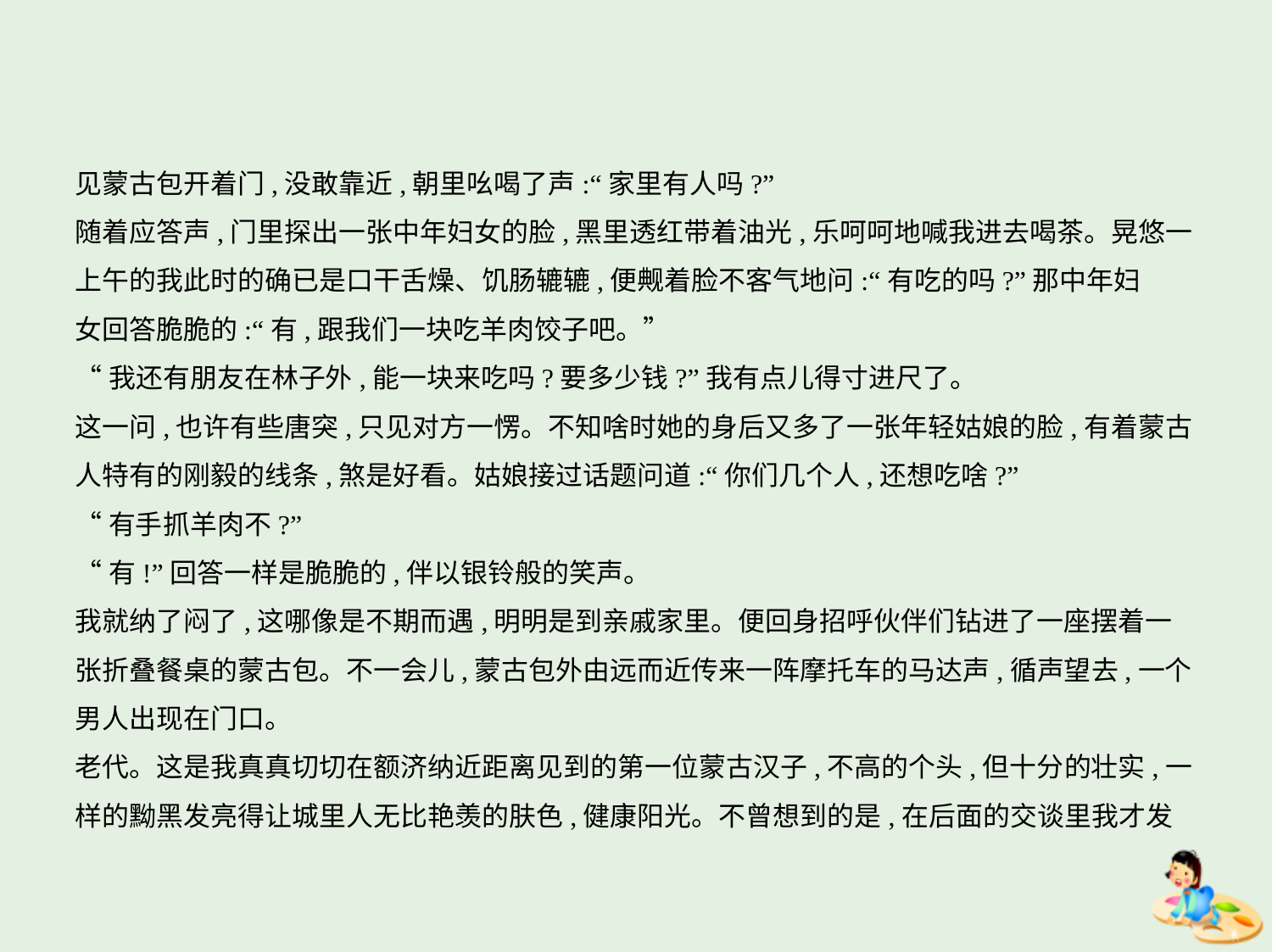

见蒙古包开着门,没敢靠近,朝里吆喝了声:“家里有人吗?”
随着应答声,门里探出一张中年妇女的脸,黑里透红带着油光,乐呵呵地喊我进去喝茶。晃悠一
上午的我此时的确已是口干舌燥、饥肠辘辘,便觍着脸不客气地问:“有吃的吗?”那中年妇
女回答脆脆的:“有,跟我们一块吃羊肉饺子吧。”
“我还有朋友在林子外,能一块来吃吗?要多少钱?”我有点儿得寸进尺了。
这一问,也许有些唐突,只见对方一愣。不知啥时她的身后又多了一张年轻姑娘的脸,有着蒙古
人特有的刚毅的线条,煞是好看。姑娘接过话题问道:“你们几个人,还想吃啥?”
“有手抓羊肉不?”
“有!”回答一样是脆脆的,伴以银铃般的笑声。
我就纳了闷了,这哪像是不期而遇,明明是到亲戚家里。便回身招呼伙伴们钻进了一座摆着一
张折叠餐桌的蒙古包。不一会儿,蒙古包外由远而近传来一阵摩托车的马达声,循声望去,一个
男人出现在门口。
老代。这是我真真切切在额济纳近距离见到的第一位蒙古汉子,不高的个头,但十分的壮实,一
样的黝黑发亮得让城里人无比艳羡的肤色,健康阳光。不曾想到的是,在后面的交谈里我才发